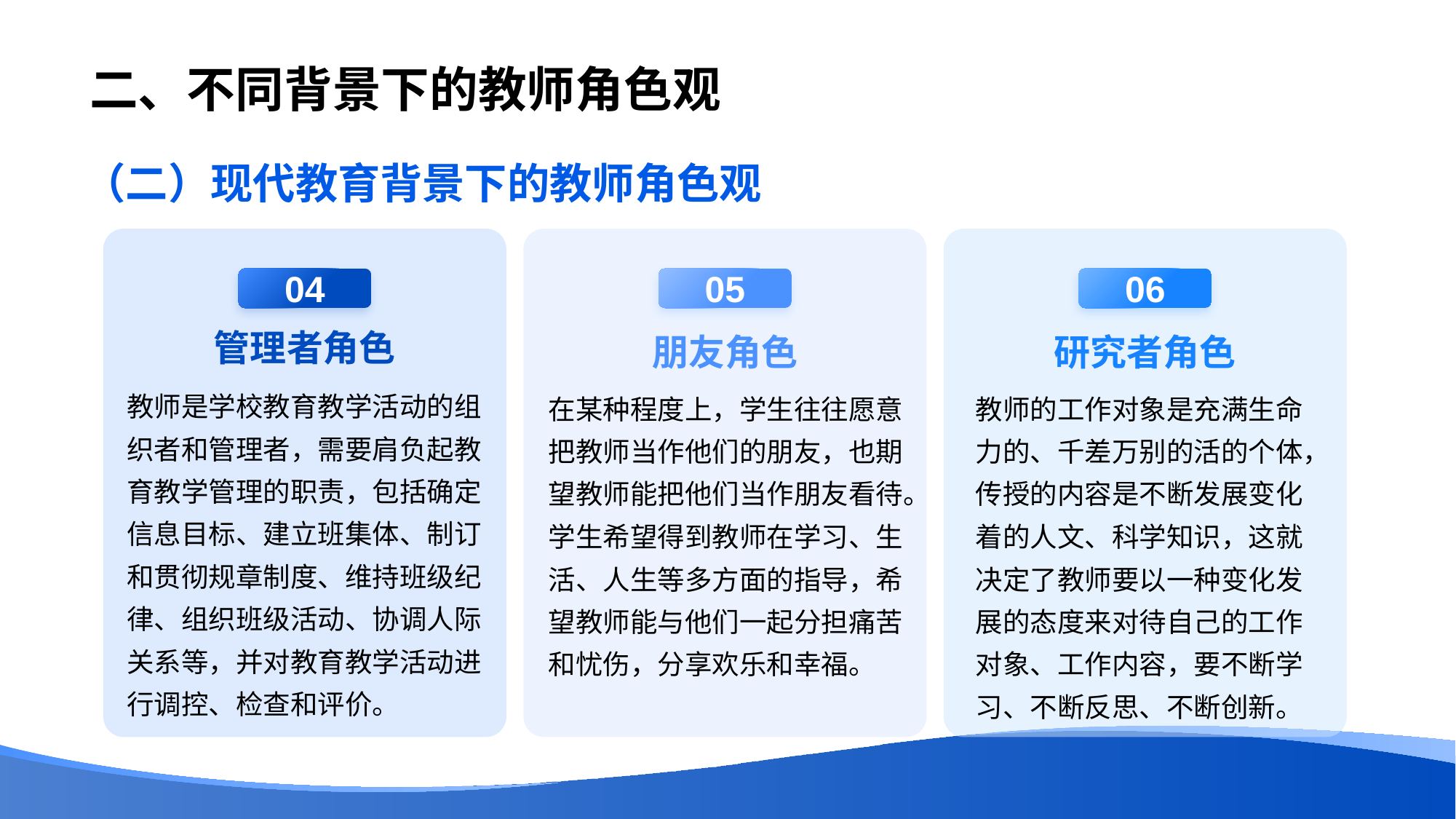

# 二、不同背景下的教师角色观
（二）现代教育背景下的教师角色观

04
管理者角色
教师是学校教育教学活动的组织者和管理者，需要肩负起教育教学管理的职责，包括确定信息目标、建立班集体、制订和贯彻规章制度、维持班级纪律、组织班级活动、协调人际关系等，并对教育教学活动进行调控、检查和评价。

05
朋友角色
在某种程度上，学生往往愿意把教师当作他们的朋友，也期望教师能把他们当作朋友看待。学生希望得到教师在学习、生活、人生等多方面的指导，希望教师能与他们一起分担痛苦和忧伤，分享欢乐和幸福。

06
研究者角色
教师的工作对象是充满生命力的、千差万别的活的个体，传授的内容是不断发展变化着的人文、科学知识，这就决定了教师要以一种变化发展的态度来对待自己的工作对象、工作内容，要不断学习、不断反思、不断创新。